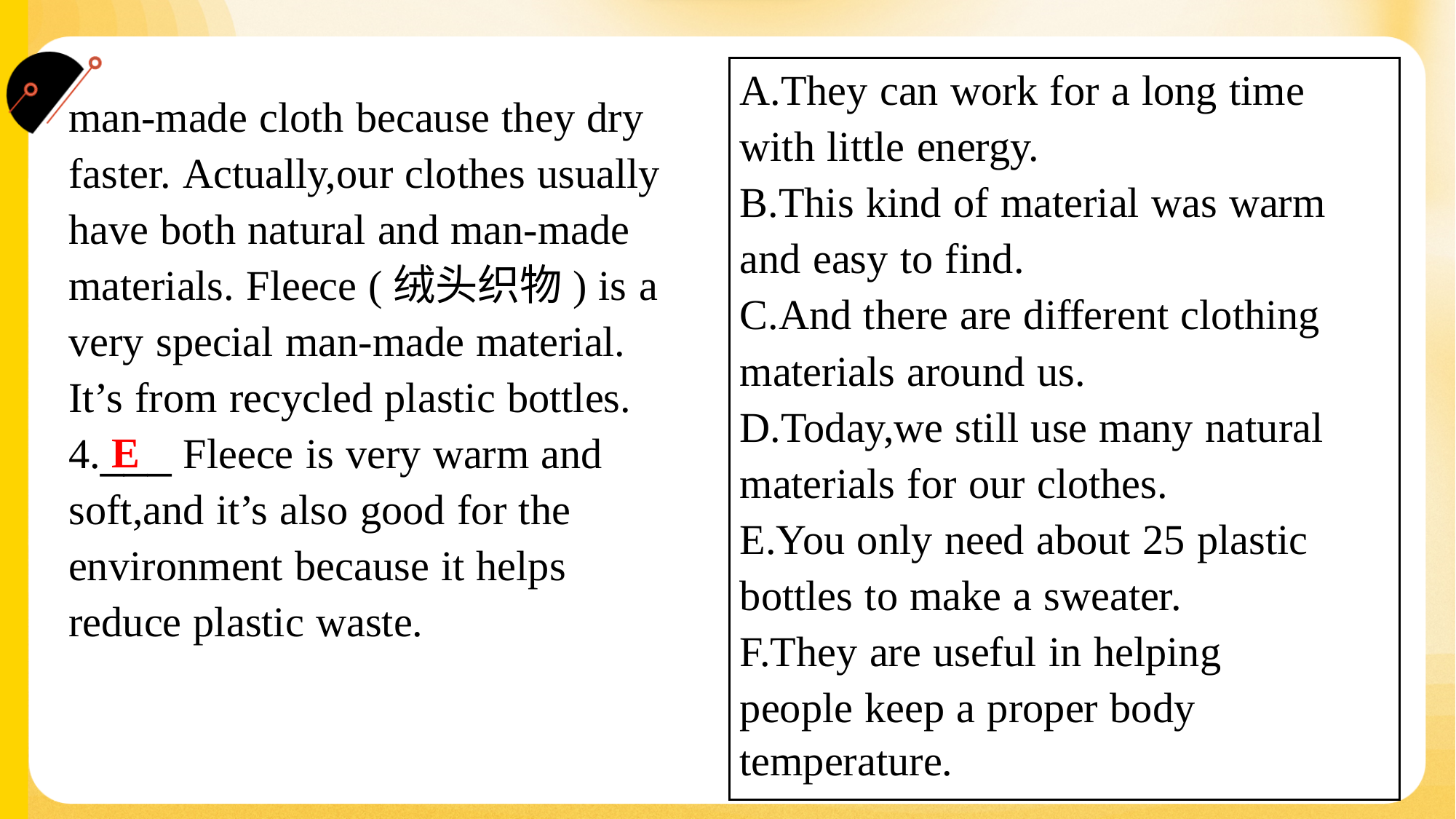

A.They can work for a long time
with little energy.
B.This kind of material was warm
and easy to find.
C.And there are different clothing
materials around us.
D.Today,we still use many natural
materials for our clothes.
E.You only need about 25 plastic
bottles to make a sweater.
F.They are useful in helping
people keep a proper body
temperature.

man-made cloth because they dry
faster. Actually,our clothes usually
have both natural and man-made
materials. Fleece (绒头织物) is a
very special man-made material.
It’s from recycled plastic bottles.
4.___ Fleece is very warm and
soft,and it’s also good for the
environment because it helps
reduce plastic waste.

E